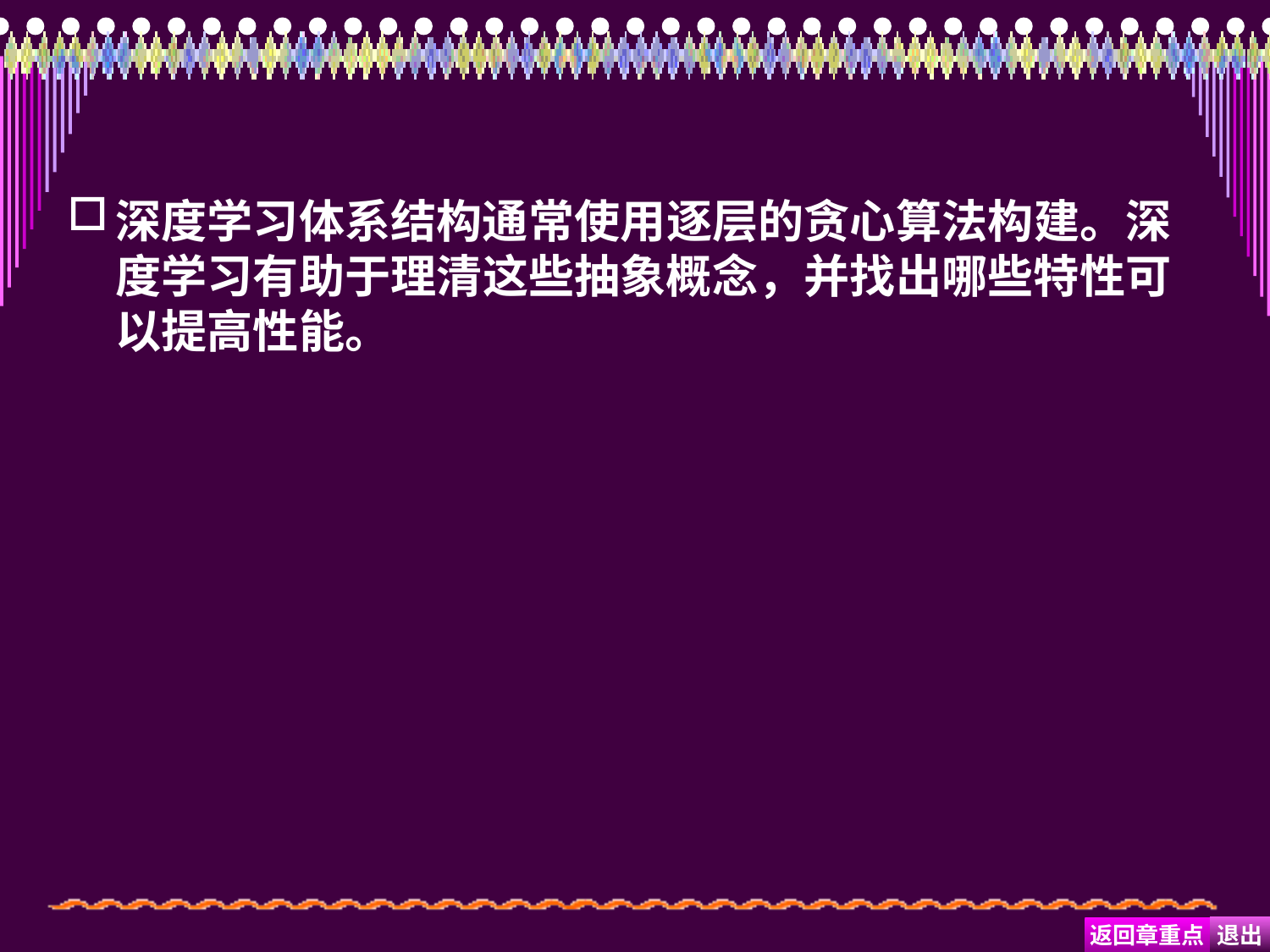

#
深度学习体系结构通常使用逐层的贪心算法构建。深度学习有助于理清这些抽象概念，并找出哪些特性可以提高性能。